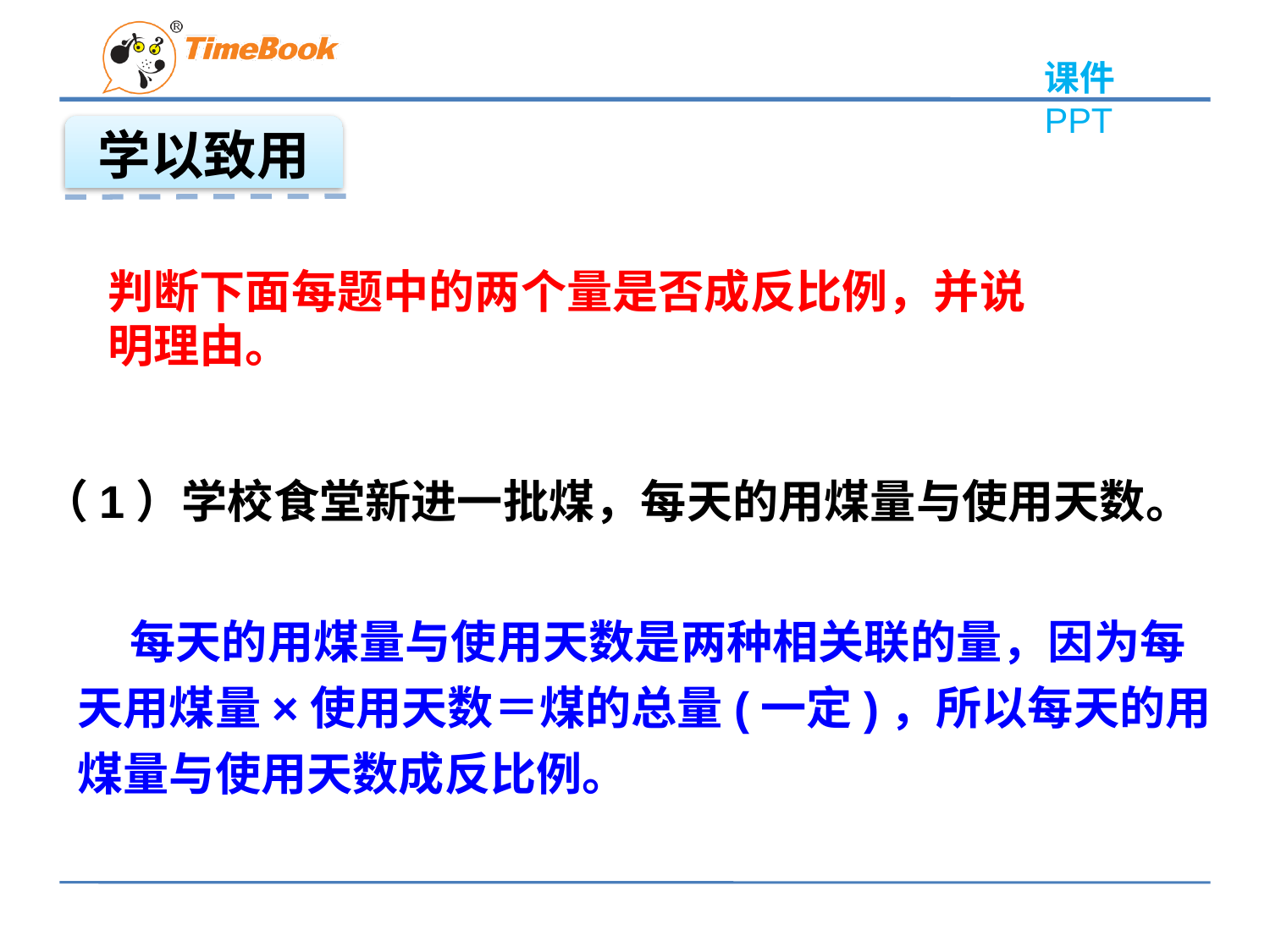

学以致用
判断下面每题中的两个量是否成反比例，并说明理由。
（1）学校食堂新进一批煤，每天的用煤量与使用天数。
    每天的用煤量与使用天数是两种相关联的量，因为每天用煤量×使用天数＝煤的总量(一定)，所以每天的用煤量与使用天数成反比例。